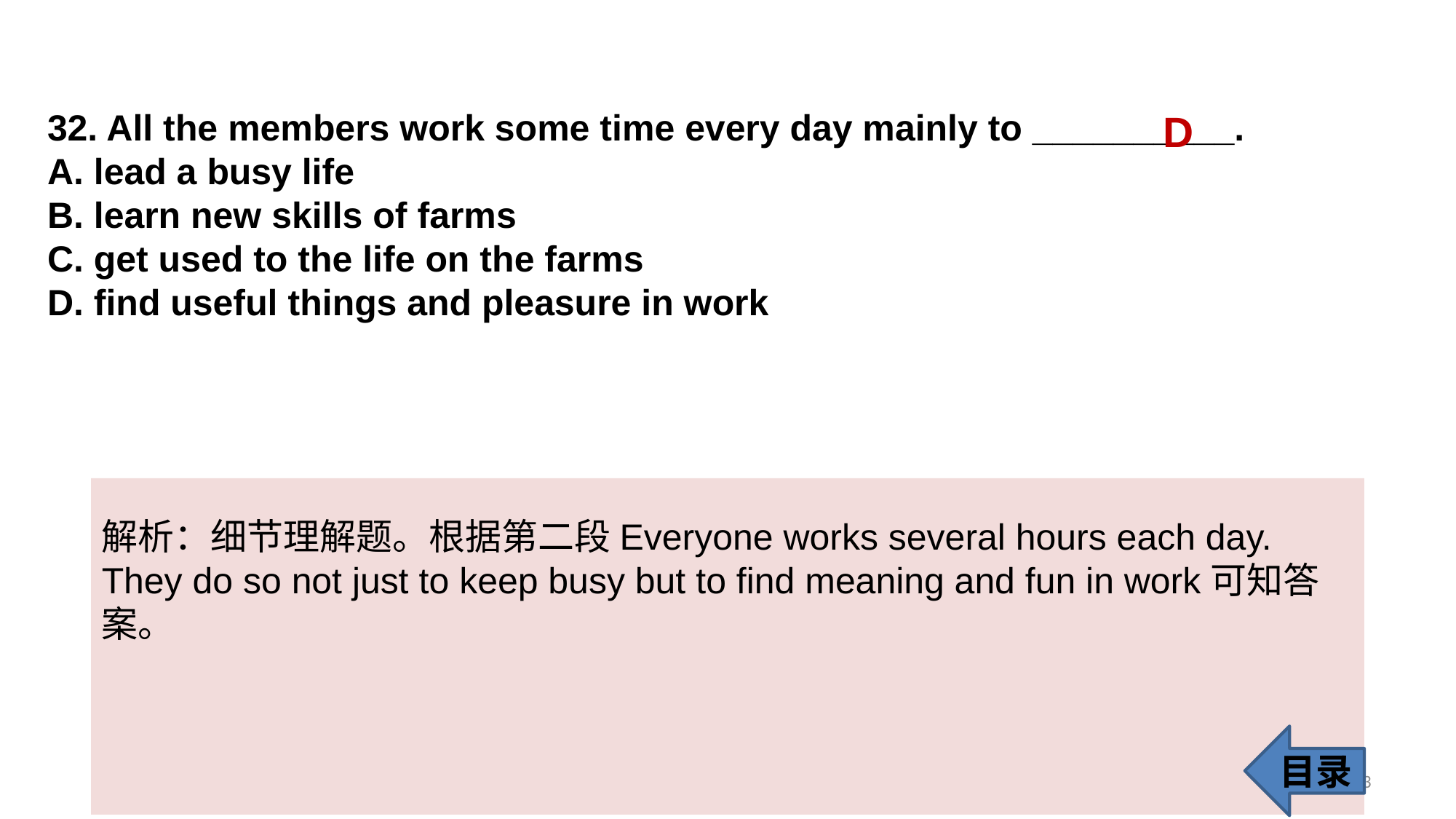

32. All the members work some time every day mainly to __________.
A. lead a busy life
B. learn new skills of farms
C. get used to the life on the farms
D. find useful things and pleasure in work
D

解析：细节理解题。根据第二段Everyone works several hours each day. They do so not just to keep busy but to find meaning and fun in work可知答案。
目录
33